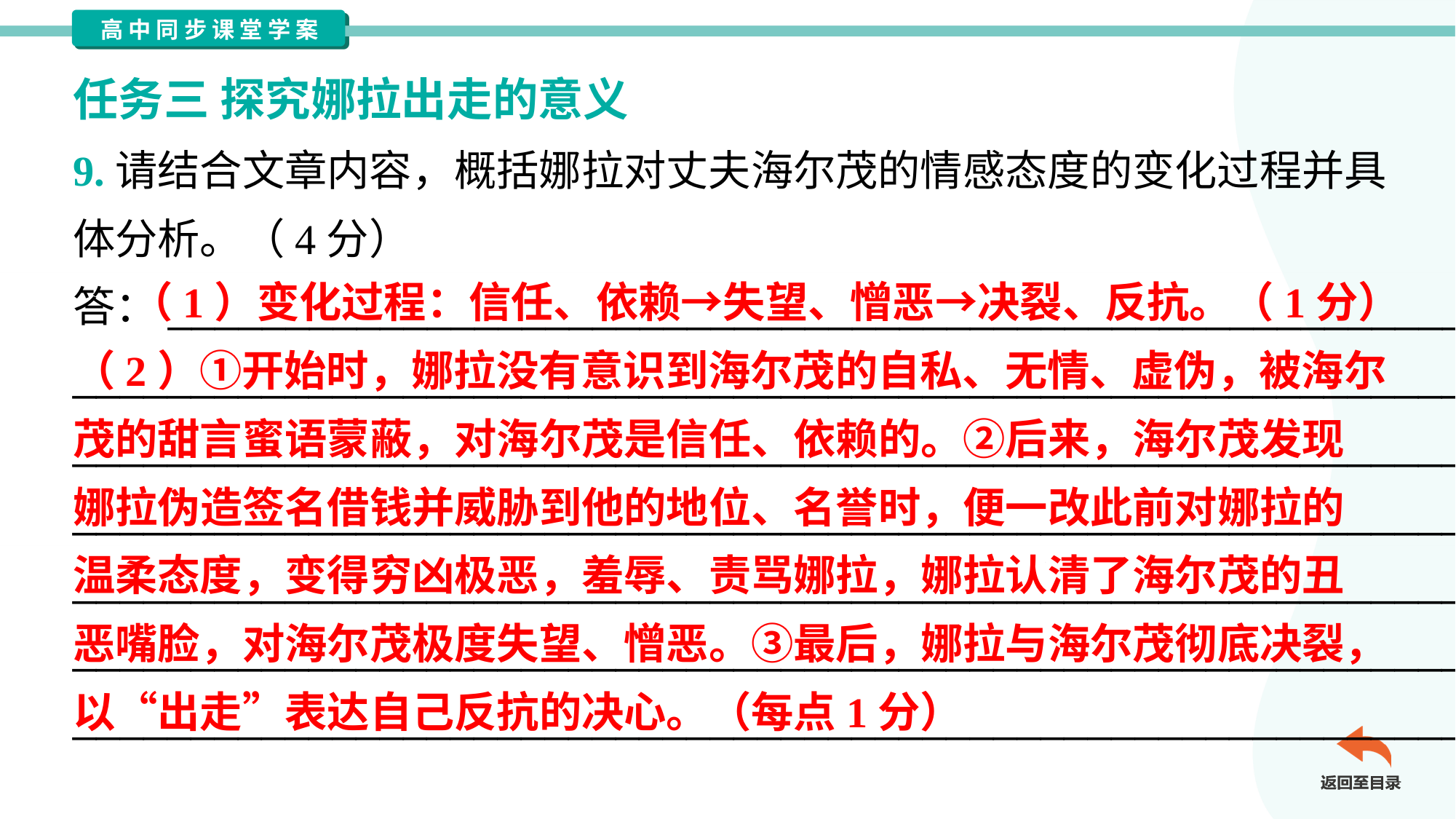

任务三 探究娜拉出走的意义
9.请结合文章内容，概括娜拉对丈夫海尔茂的情感态度的变化过程并具
体分析。（4分）
答：_________________________________________________________
_____________________________________________________________
_____________________________________________________________
_____________________________________________________________
_____________________________________________________________
_____________________________________________________________
_____________________________________________________________
     （1）变化过程：信任、依赖→失望、憎恶→决裂、反抗。（1分）
（2）①开始时，娜拉没有意识到海尔茂的自私、无情、虚伪，被海尔
茂的甜言蜜语蒙蔽，对海尔茂是信任、依赖的。②后来，海尔茂发现
娜拉伪造签名借钱并威胁到他的地位、名誉时，便一改此前对娜拉的
温柔态度，变得穷凶极恶，羞辱、责骂娜拉，娜拉认清了海尔茂的丑
恶嘴脸，对海尔茂极度失望、憎恶。③最后，娜拉与海尔茂彻底决裂，
以“出走”表达自己反抗的决心。（每点1分）